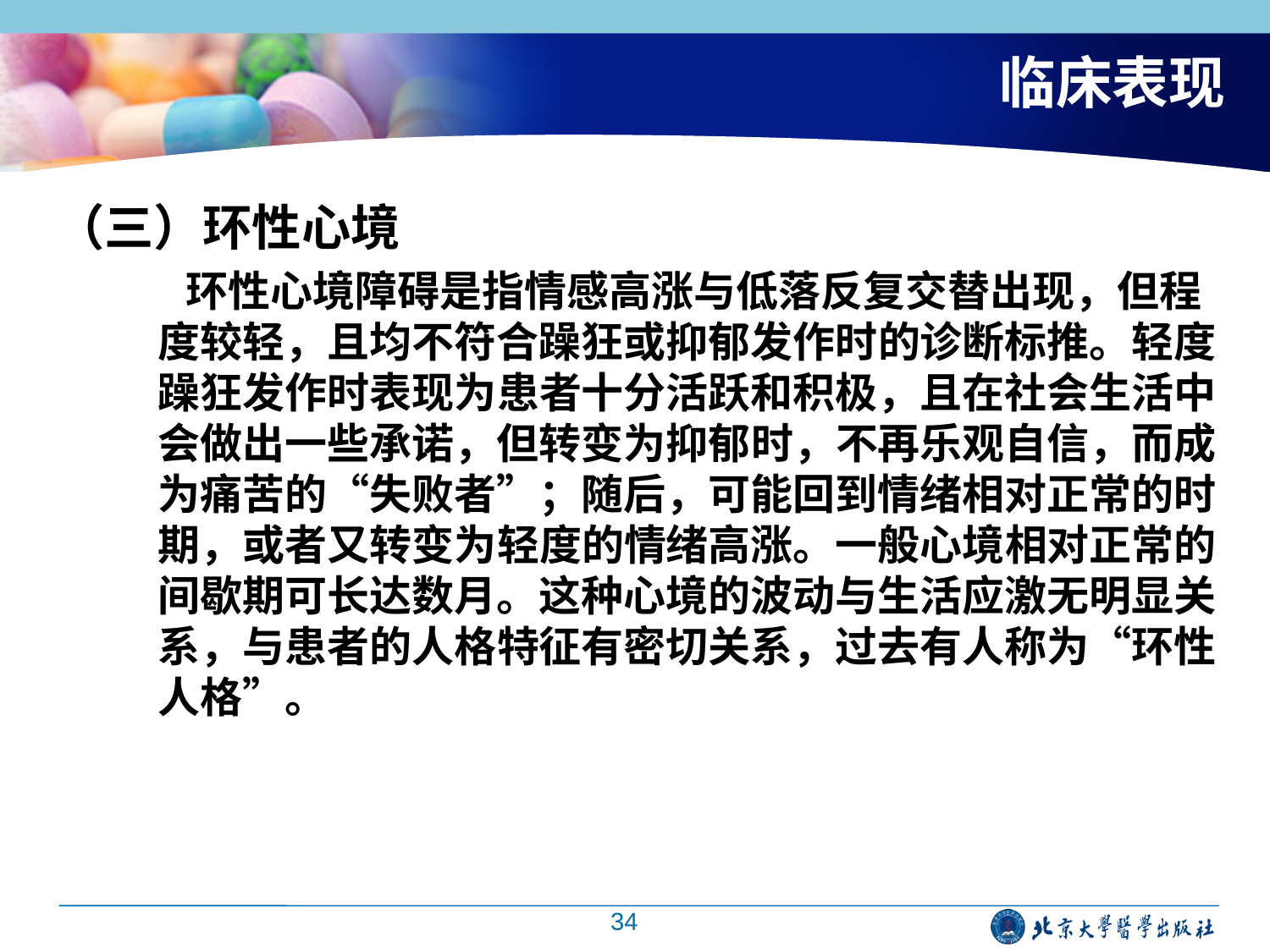

# 临床表现
（三）环性心境
      环性心境障碍是指情感高涨与低落反复交替出现，但程度较轻，且均不符合躁狂或抑郁发作时的诊断标推。轻度躁狂发作时表现为患者十分活跃和积极，且在社会生活中会做出一些承诺，但转变为抑郁时，不再乐观自信，而成为痛苦的“失败者”；随后，可能回到情绪相对正常的时期，或者又转变为轻度的情绪高涨。一般心境相对正常的间歇期可长达数月。这种心境的波动与生活应激无明显关系，与患者的人格特征有密切关系，过去有人称为“环性人格”。
34